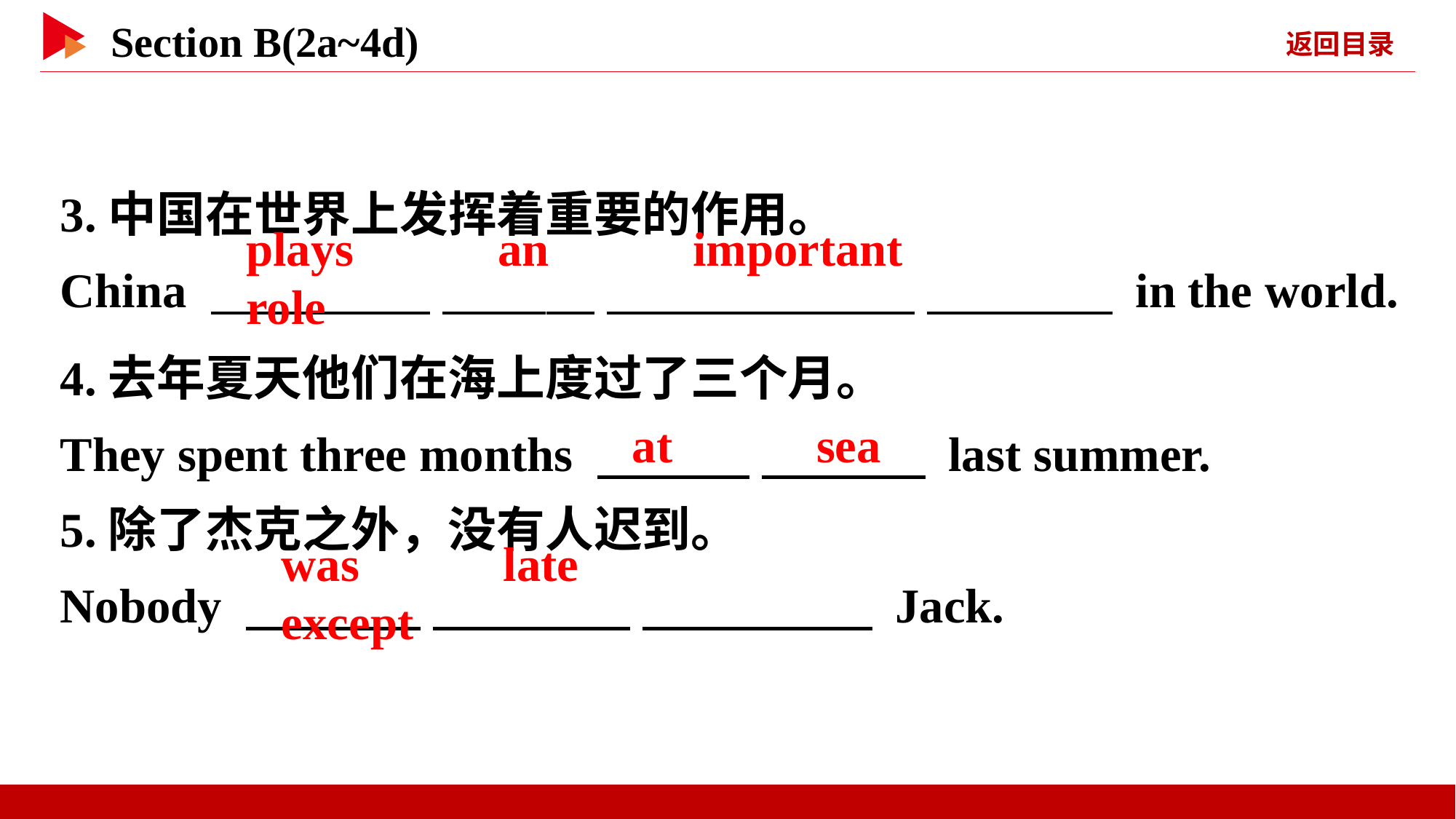

3.中国在世界上发挥着重要的作用。
China 　           　 　     　 　                   　 　        　 in the world.
plays 　 　an 　 　important 　 　role
4.去年夏天他们在海上度过了三个月。
They spent three months 　     　 　      　 last summer.
5.除了杰克之外，没有人迟到。
Nobody 　       　 　         　 　            　 Jack.
at 　 　sea
was 　 　late 　 　except